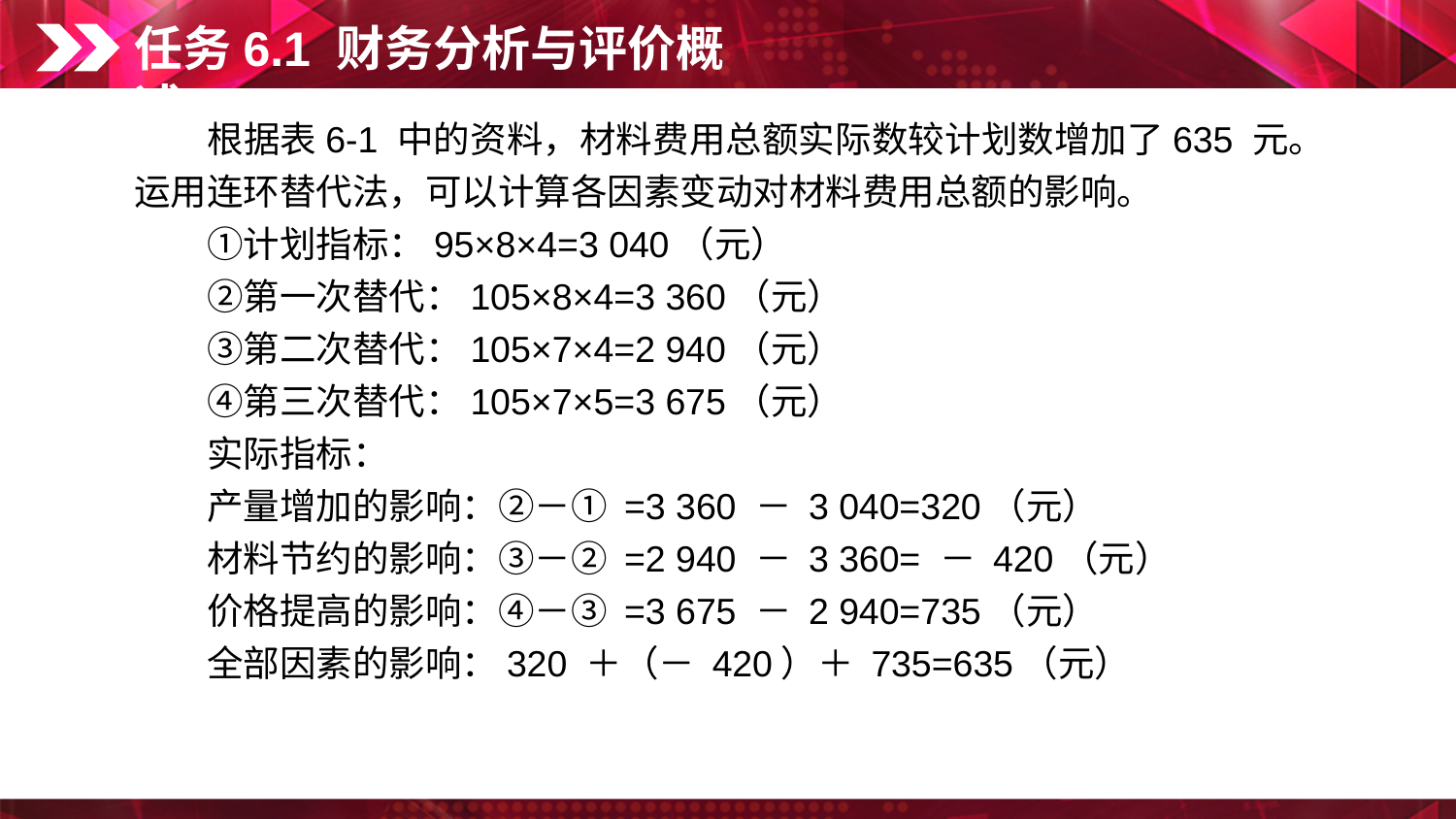

任务6.1 财务分析与评价概述

　　根据表6-1 中的资料，材料费用总额实际数较计划数增加了635 元。运用连环替代法，可以计算各因素变动对材料费用总额的影响。
　　①计划指标：95×8×4=3 040（元）
　　②第一次替代：105×8×4=3 360（元）
　　③第二次替代：105×7×4=2 940（元）
　　④第三次替代：105×7×5=3 675（元）
　　实际指标：
　　产量增加的影响：②－① =3 360 － 3 040=320（元）
　　材料节约的影响：③－② =2 940 － 3 360= － 420（元）
　　价格提高的影响：④－③ =3 675 － 2 940=735（元）
　　全部因素的影响：320 ＋（－ 420）＋ 735=635（元）